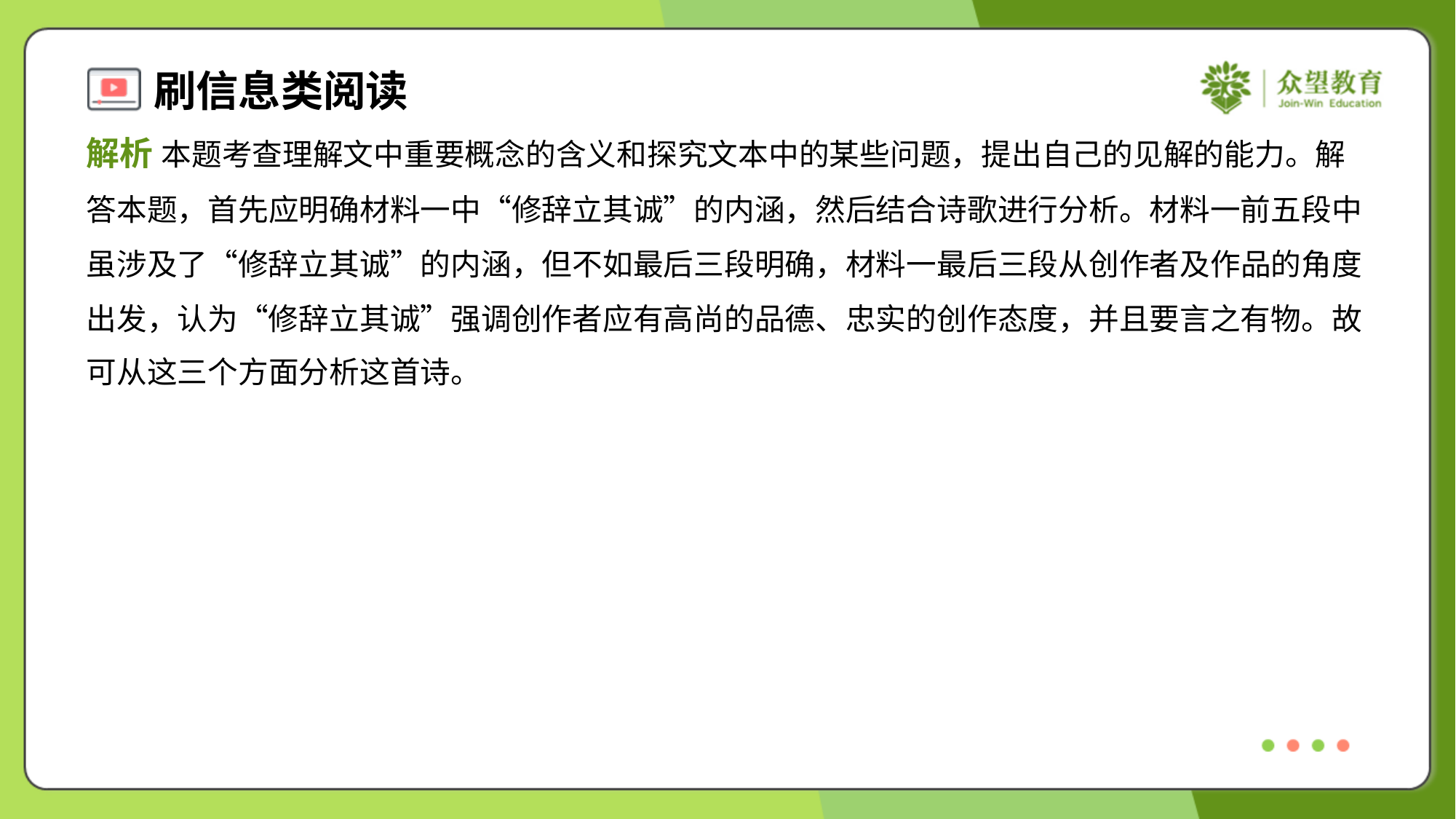

解析 本题考查理解文中重要概念的含义和探究文本中的某些问题，提出自己的见解的能力。解
答本题，首先应明确材料一中“修辞立其诚”的内涵，然后结合诗歌进行分析。材料一前五段中
虽涉及了“修辞立其诚”的内涵，但不如最后三段明确，材料一最后三段从创作者及作品的角度
出发，认为“修辞立其诚”强调创作者应有高尚的品德、忠实的创作态度，并且要言之有物。故
可从这三个方面分析这首诗。